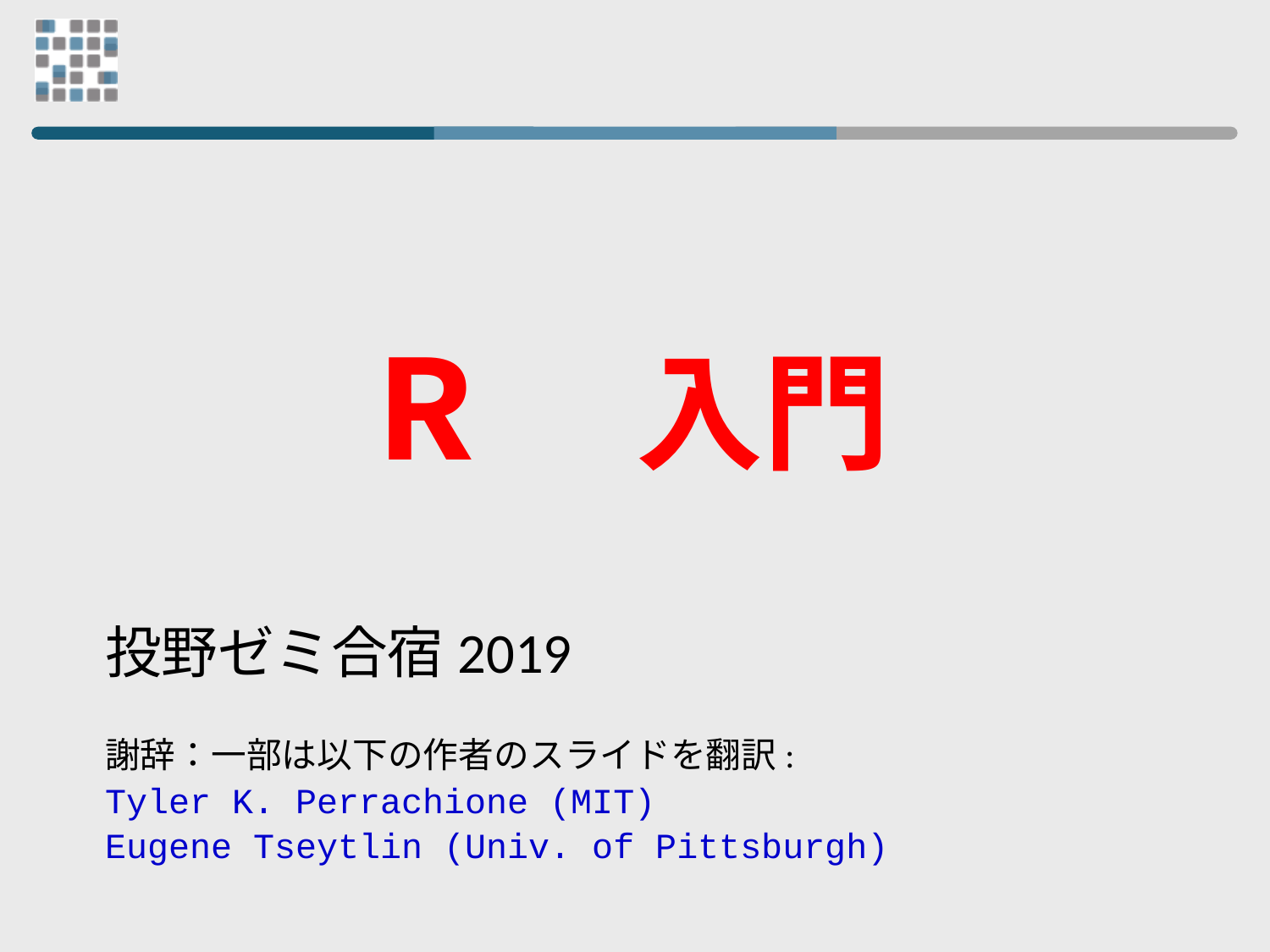

# R　入門

投野ゼミ合宿2019

謝辞：一部は以下の作者のスライドを翻訳:
Tyler K. Perrachione (MIT)
Eugene Tseytlin (Univ. of Pittsburgh)